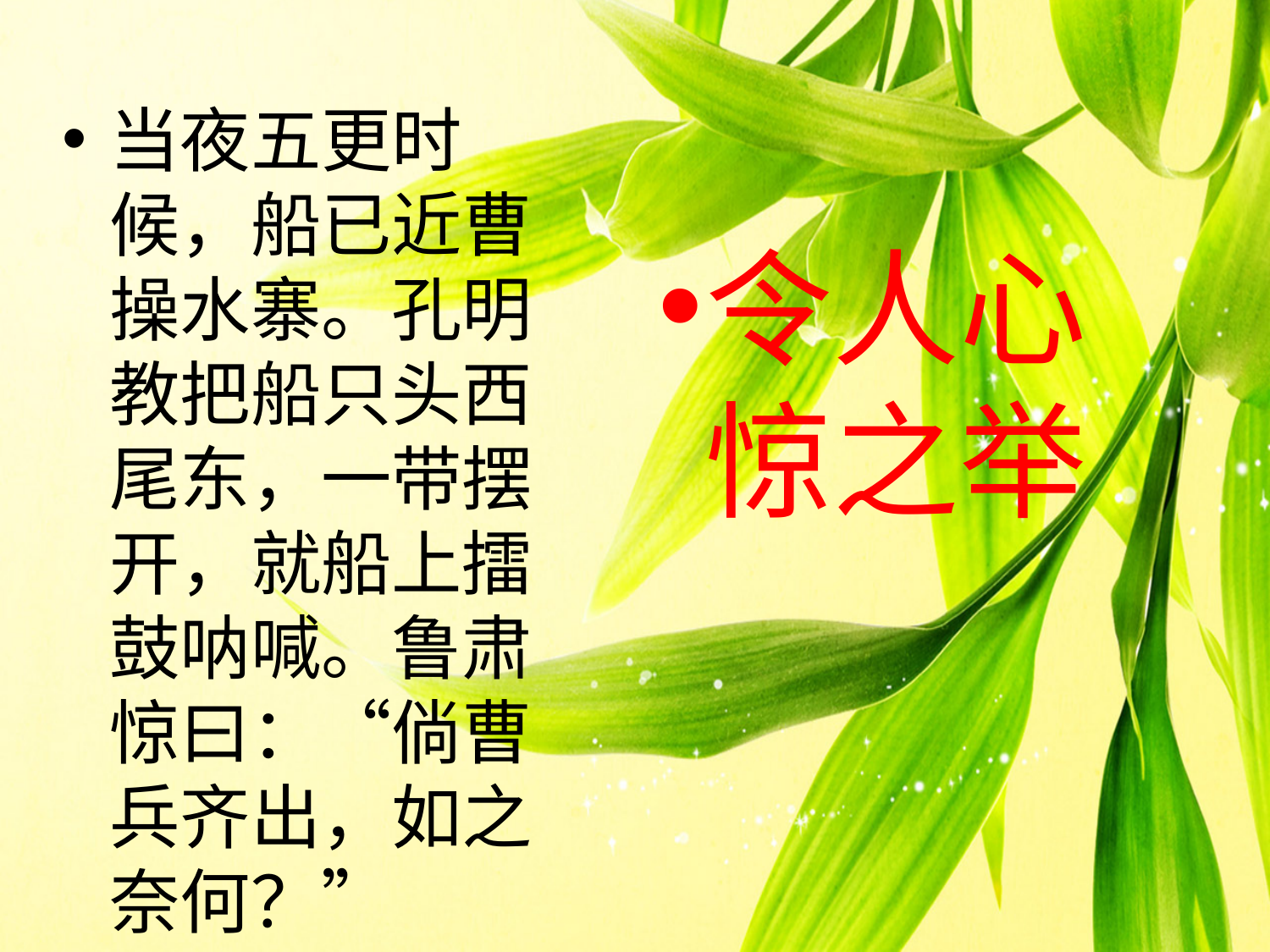

#
当夜五更时候，船已近曹操水寨。孔明教把船只头西尾东，一带摆开，就船上擂鼓呐喊。鲁肃惊曰：“倘曹兵齐出，如之奈何？”
令人心惊之举